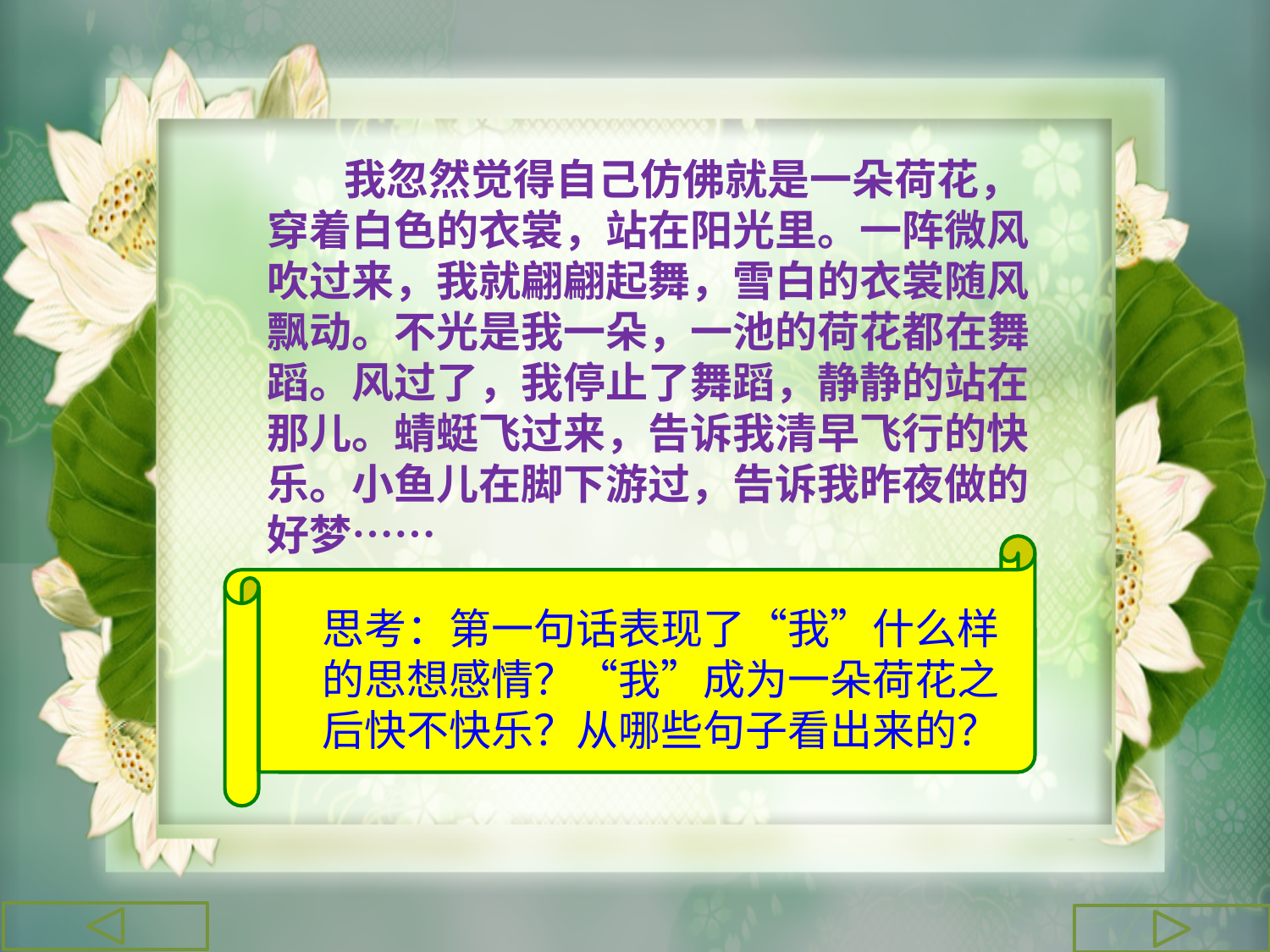

我忽然觉得自己仿佛就是一朵荷花，穿着白色的衣裳，站在阳光里。一阵微风吹过来，我就翩翩起舞，雪白的衣裳随风飘动。不光是我一朵，一池的荷花都在舞蹈。风过了，我停止了舞蹈，静静的站在那儿。蜻蜓飞过来，告诉我清早飞行的快乐。小鱼儿在脚下游过，告诉我昨夜做的好梦……
思考：第一句话表现了“我”什么样的思想感情？“我”成为一朵荷花之后快不快乐？从哪些句子看出来的？